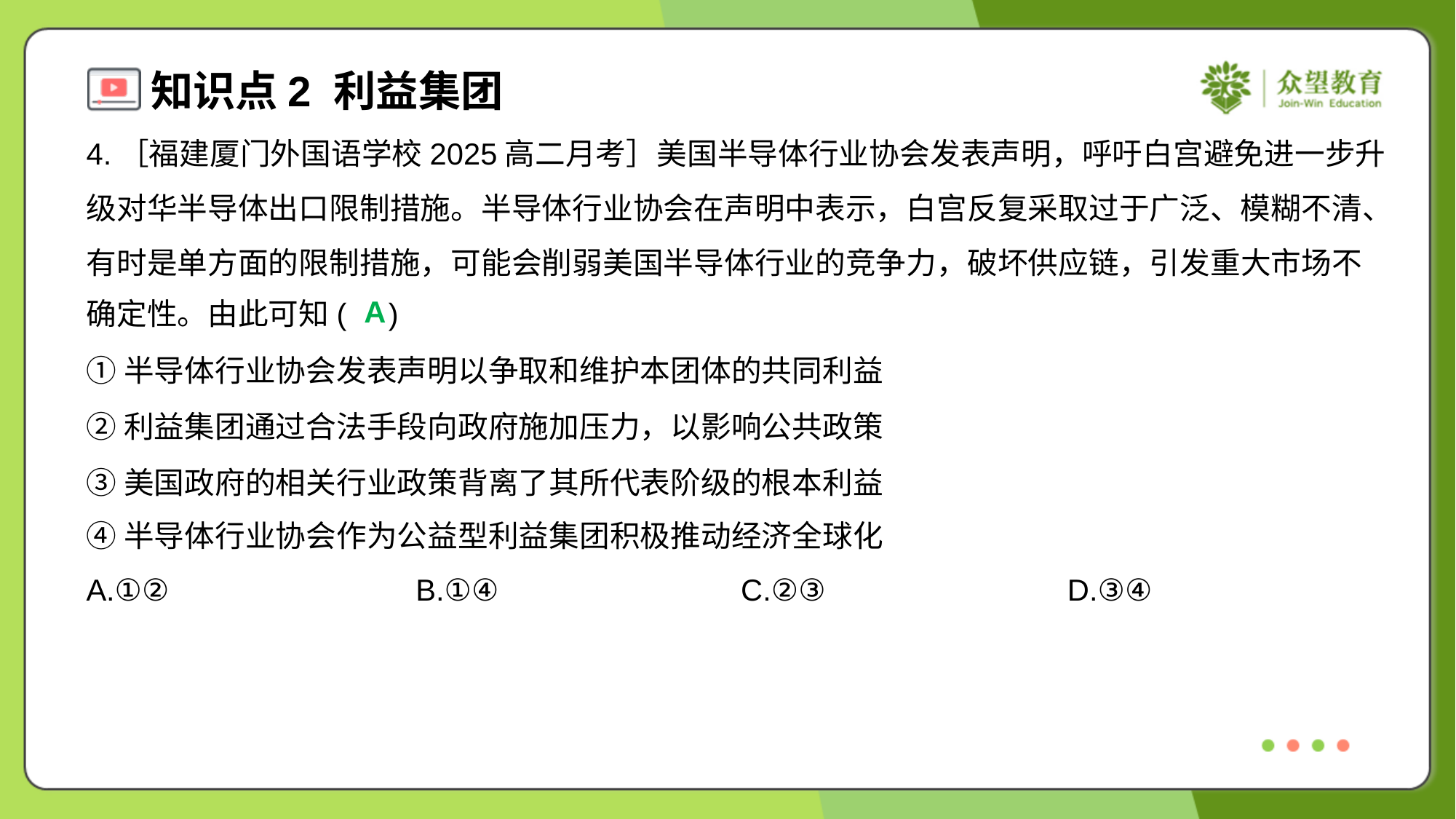

4.［福建厦门外国语学校2025高二月考］美国半导体行业协会发表声明，呼吁白宫避免进一步升
级对华半导体出口限制措施。半导体行业协会在声明中表示，白宫反复采取过于广泛、模糊不清、
有时是单方面的限制措施，可能会削弱美国半导体行业的竞争力，破坏供应链，引发重大市场不
确定性。由此可知(     )
A
①半导体行业协会发表声明以争取和维护本团体的共同利益
②利益集团通过合法手段向政府施加压力，以影响公共政策
③美国政府的相关行业政策背离了其所代表阶级的根本利益
④半导体行业协会作为公益型利益集团积极推动经济全球化
A.①②	B.①④	C.②③	D.③④